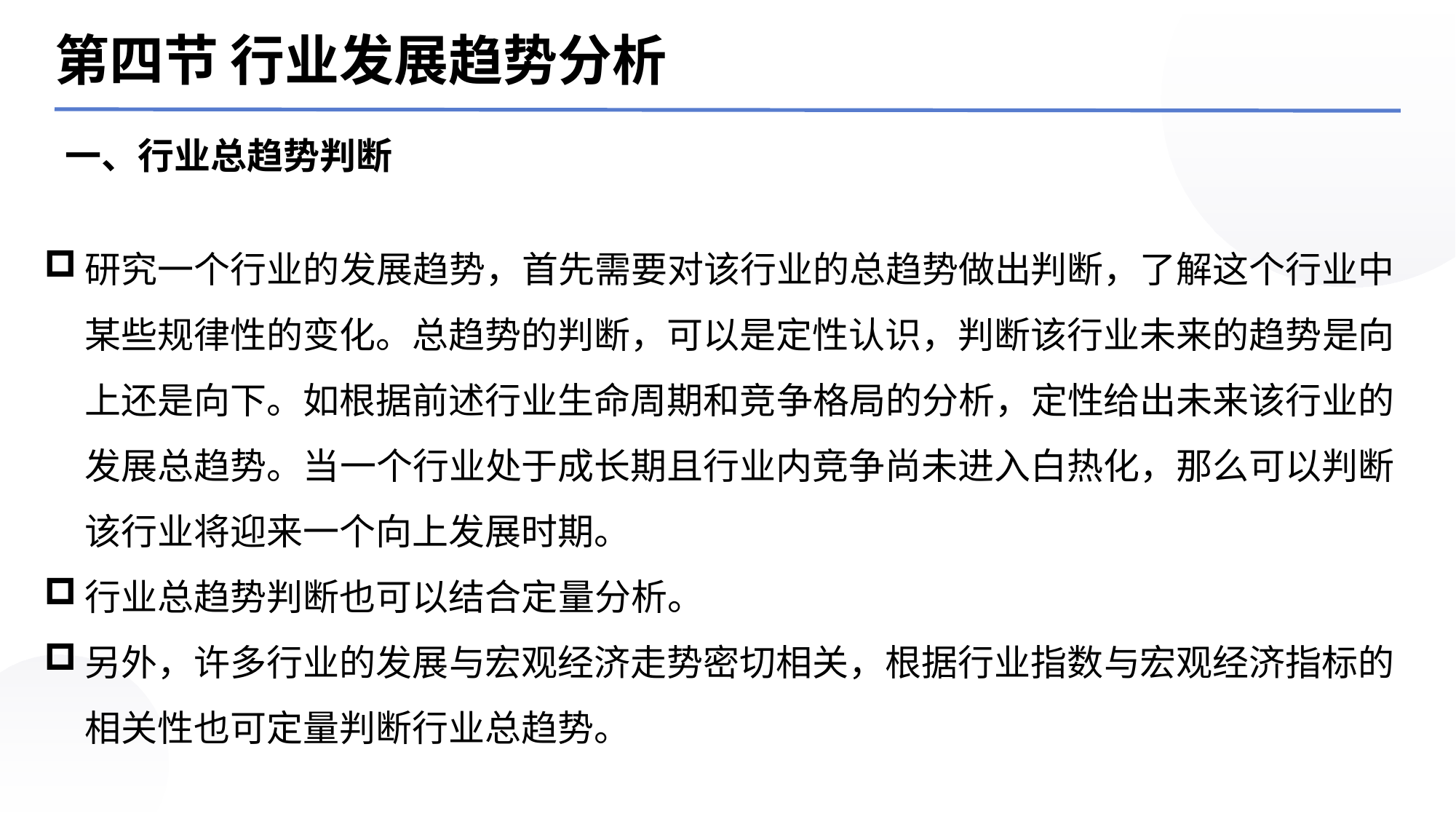

第四节 行业发展趋势分析
一、行业总趋势判断
研究一个行业的发展趋势，首先需要对该行业的总趋势做出判断，了解这个行业中某些规律性的变化。总趋势的判断，可以是定性认识，判断该行业未来的趋势是向上还是向下。如根据前述行业生命周期和竞争格局的分析，定性给出未来该行业的发展总趋势。当一个行业处于成长期且行业内竞争尚未进入白热化，那么可以判断该行业将迎来一个向上发展时期。
行业总趋势判断也可以结合定量分析。
另外，许多行业的发展与宏观经济走势密切相关，根据行业指数与宏观经济指标的相关性也可定量判断行业总趋势。